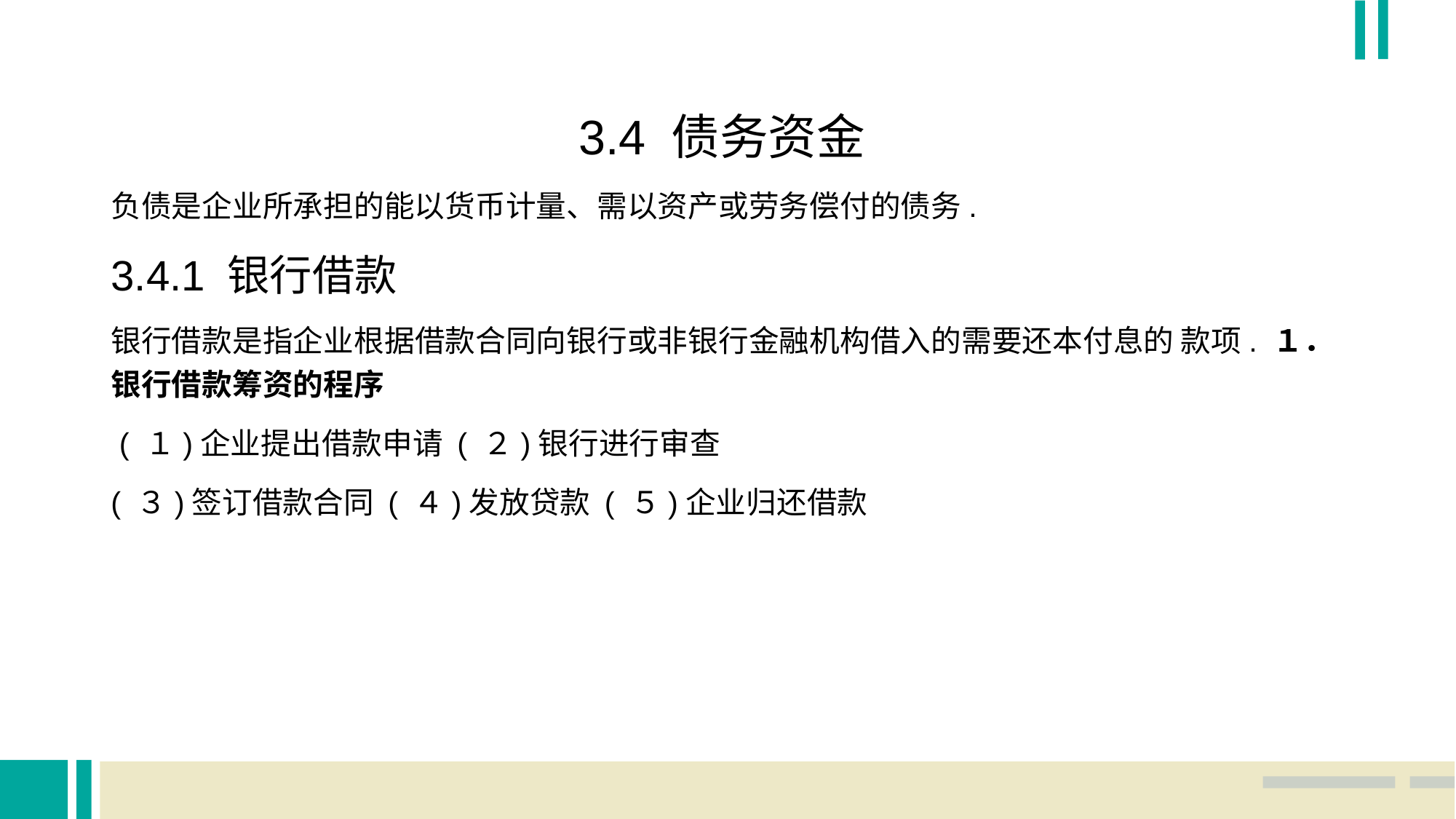

3.4 债务资金
负债是企业所承担的能以货币计量、需以资产或劳务偿付的债务.
3.4.1 银行借款
银行借款是指企业根据借款合同向银行或非银行金融机构借入的需要还本付息的 款项. １． 银行借款筹资的程序
 ( １)企业提出借款申请 ( ２)银行进行审查
( ３)签订借款合同 ( ４)发放贷款 ( ５)企业归还借款